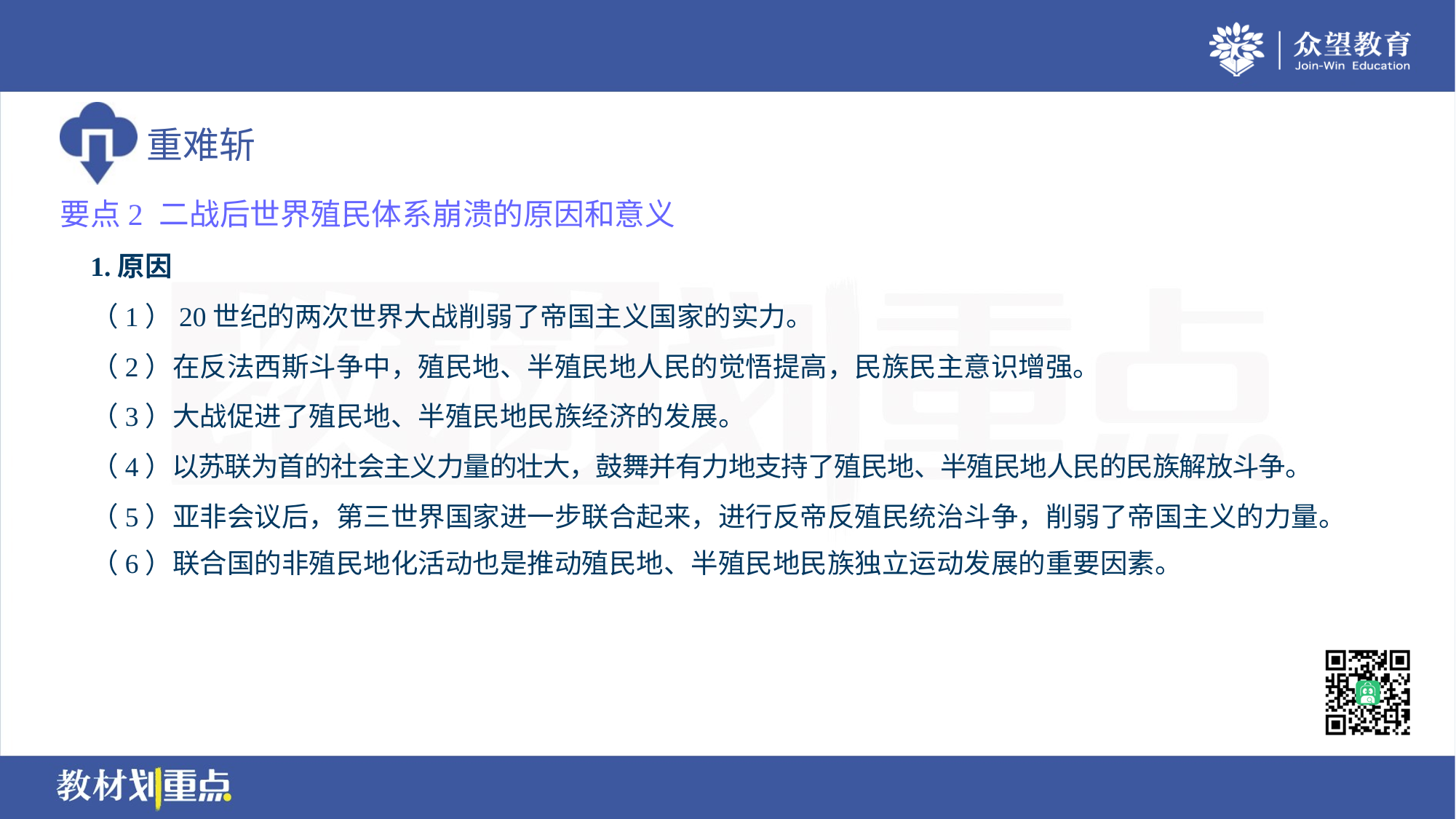

要点2 二战后世界殖民体系崩溃的原因和意义
    1.原因
    （1）20世纪的两次世界大战削弱了帝国主义国家的实力。
    （2）在反法西斯斗争中，殖民地、半殖民地人民的觉悟提高，民族民主意识增强。
    （3）大战促进了殖民地、半殖民地民族经济的发展。
    （4）以苏联为首的社会主义力量的壮大，鼓舞并有力地支持了殖民地、半殖民地人民的民族解放斗争。
    （5）亚非会议后，第三世界国家进一步联合起来，进行反帝反殖民统治斗争，削弱了帝国主义的力量。
    （6）联合国的非殖民地化活动也是推动殖民地、半殖民地民族独立运动发展的重要因素。